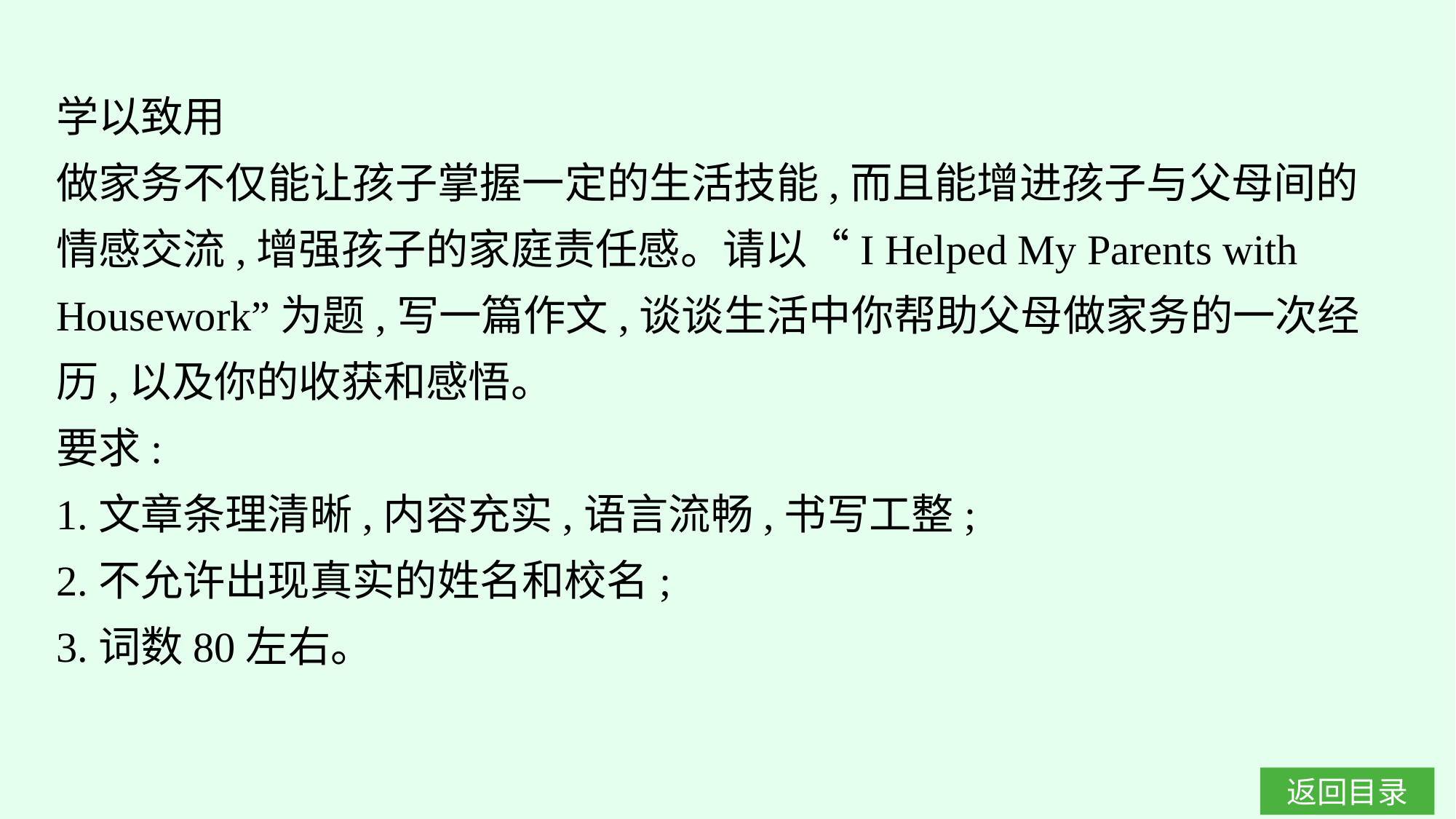

学以致用
做家务不仅能让孩子掌握一定的生活技能,而且能增进孩子与父母间的情感交流,增强孩子的家庭责任感。请以“I Helped My Parents with Housework”为题,写一篇作文,谈谈生活中你帮助父母做家务的一次经历,以及你的收获和感悟。
要求:
1.文章条理清晰,内容充实,语言流畅,书写工整;
2.不允许出现真实的姓名和校名;
3.词数80左右。